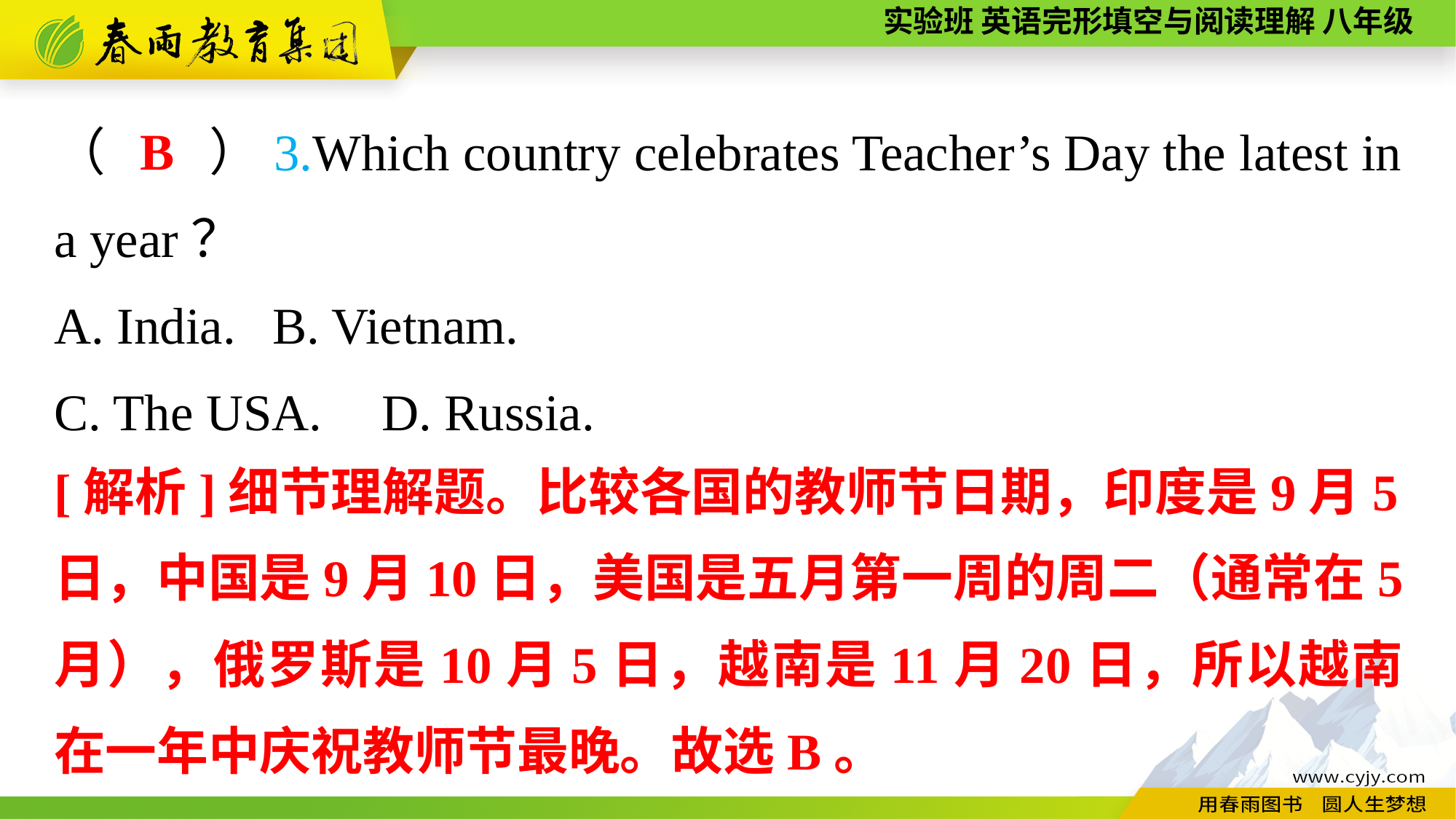

B
（　　）3.Which country celebrates Teacher’s Day the latest in a year？
A. India.	B. Vietnam.
C. The USA.	D. Russia.
[解析]细节理解题。比较各国的教师节日期，印度是9月5日，中国是9月10日，美国是五月第一周的周二（通常在5月），俄罗斯是10月5日，越南是11月20日，所以越南在一年中庆祝教师节最晚。故选B。